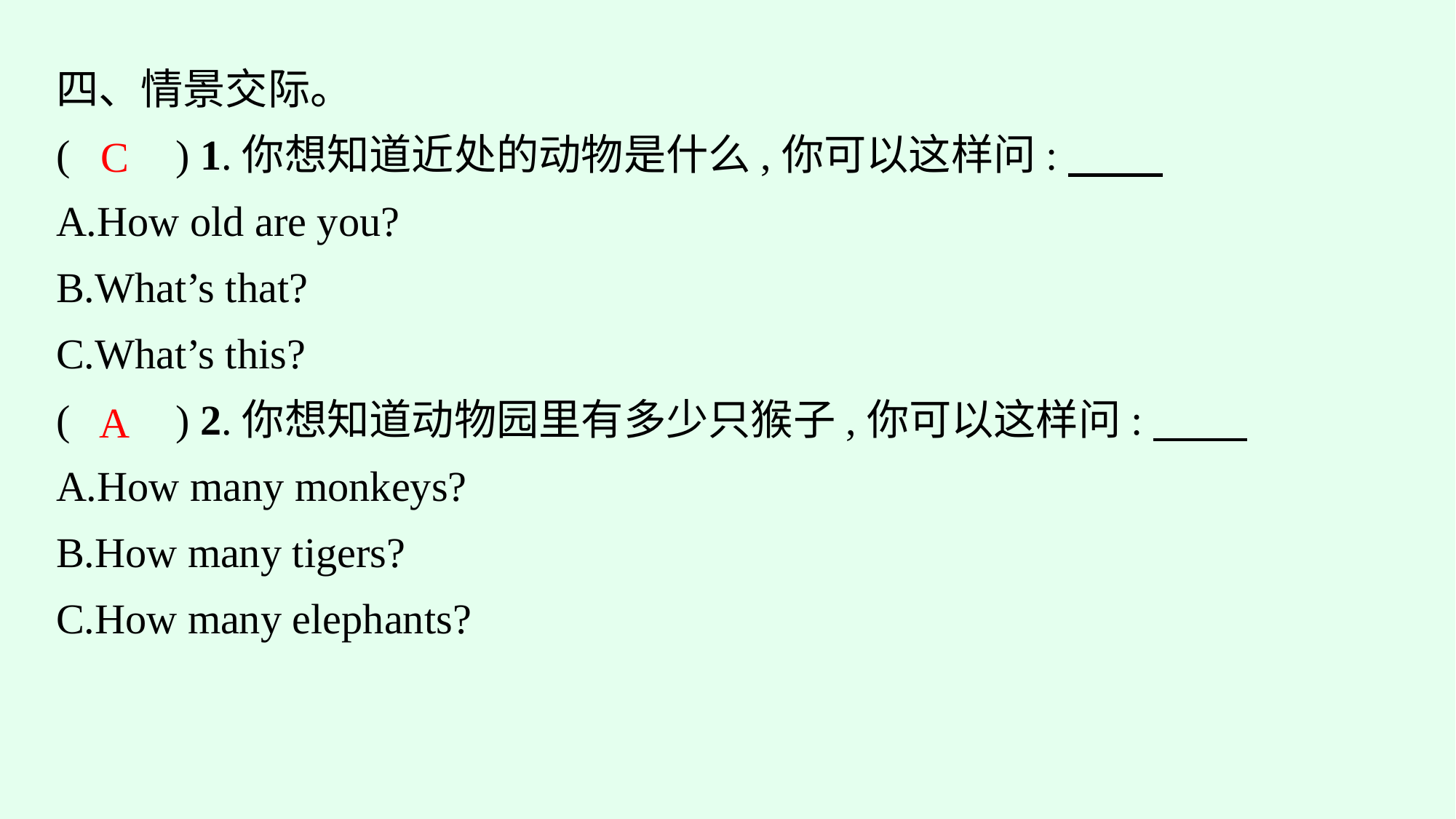

四、情景交际。
(　　) 1.你想知道近处的动物是什么,你可以这样问:
A.How old are you?
B.What’s that?
C.What’s this?
(　　) 2.你想知道动物园里有多少只猴子,你可以这样问:
A.How many monkeys?
B.How many tigers?
C.How many elephants?
C
A